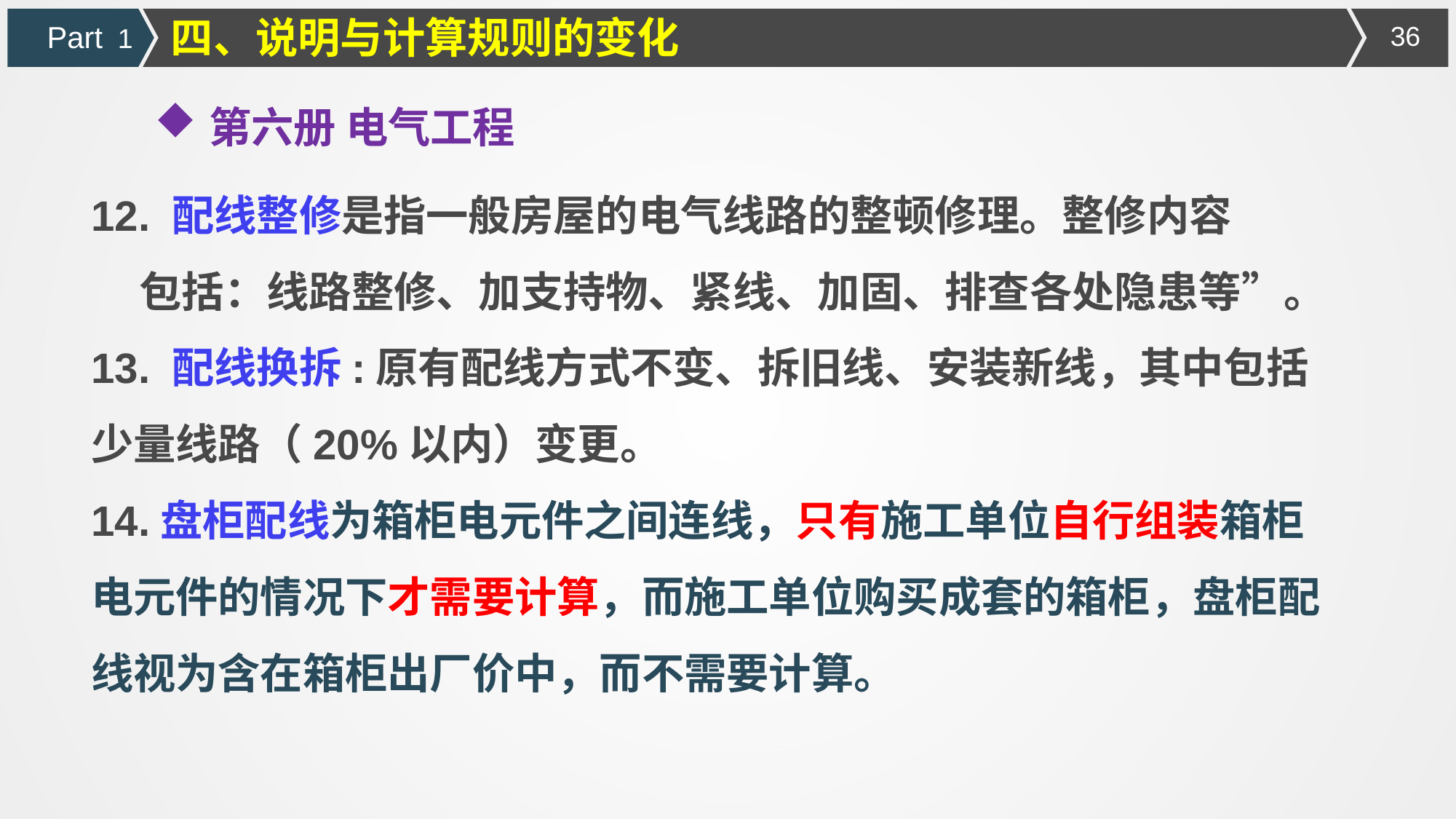

四、说明与计算规则的变化
Part  1
第六册 电气工程
12. 配线整修是指一般房屋的电气线路的整顿修理。整修内容
    包括：线路整修、加支持物、紧线、加固、排查各处隐患等”。
13. 配线换拆:原有配线方式不变、拆旧线、安装新线，其中包括少量线路（20%以内）变更。
14.盘柜配线为箱柜电元件之间连线，只有施工单位自行组装箱柜电元件的情况下才需要计算，而施工单位购买成套的箱柜，盘柜配线视为含在箱柜出厂价中，而不需要计算。